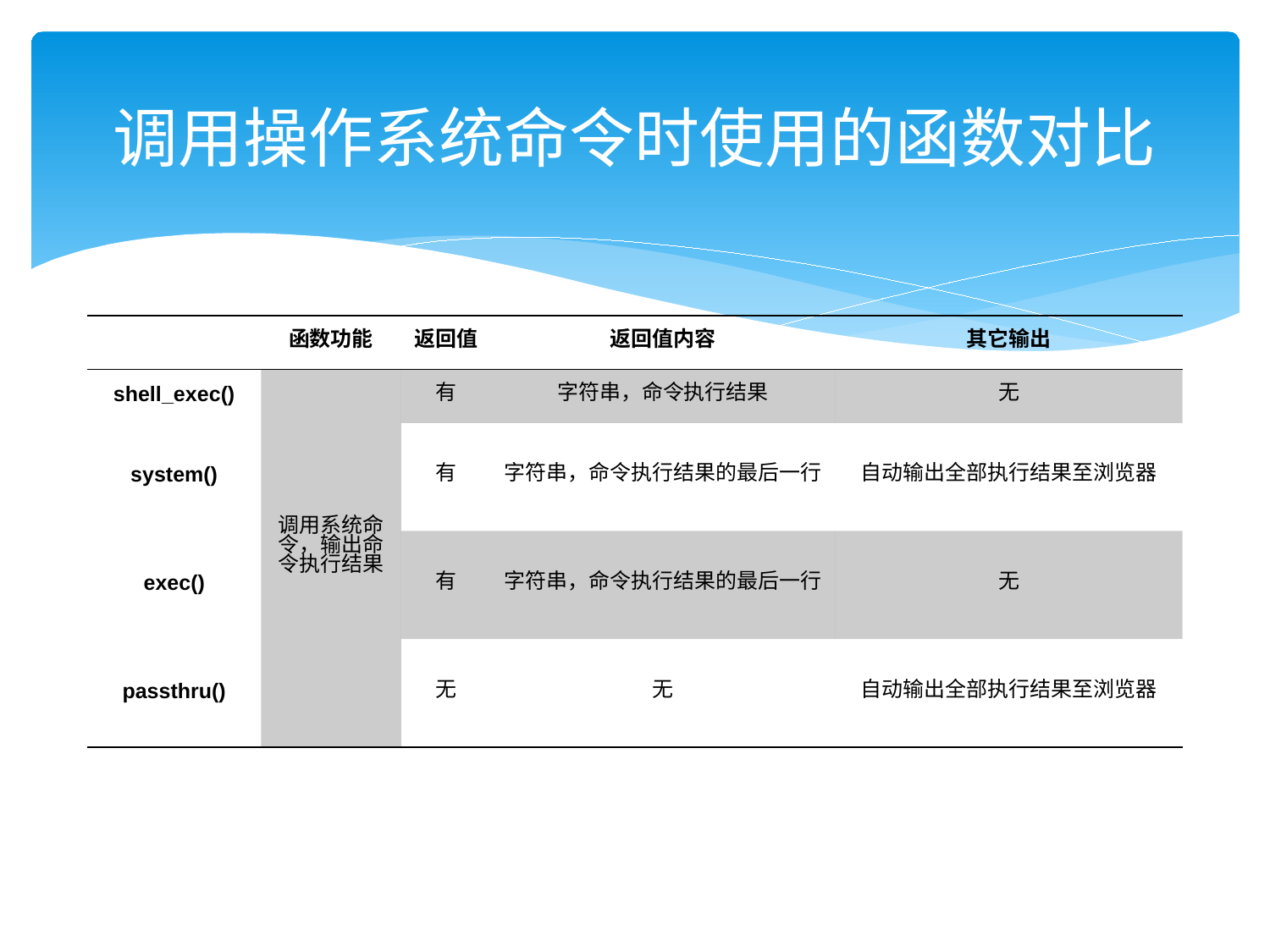

# 调用操作系统命令时使用的函数对比
|  | 函数功能 | 返回值 | 返回值内容 | 其它输出 |
| --- | --- | --- | --- | --- |
| shell\_exec() | 调用系统命令，输出命令执行结果 | 有 | 字符串，命令执行结果 | 无 |
| system() |  | 有 | 字符串，命令执行结果的最后一行 | 自动输出全部执行结果至浏览器 |
| exec() |  | 有 | 字符串，命令执行结果的最后一行 | 无 |
| passthru() |  | 无 | 无 | 自动输出全部执行结果至浏览器 |